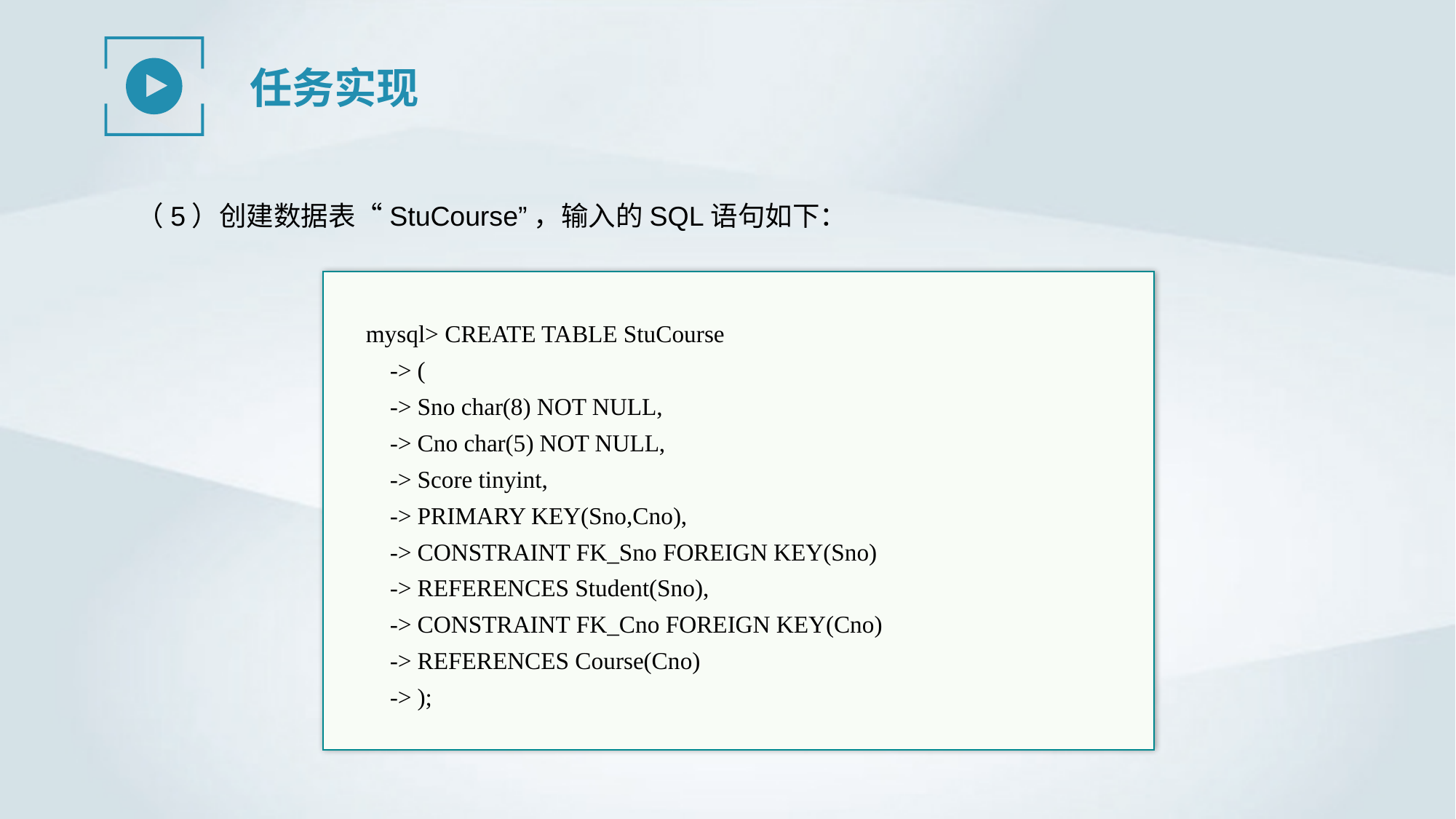

任务实现
（5）创建数据表“StuCourse”，输入的SQL语句如下：
mysql> CREATE TABLE StuCourse
    -> (
    -> Sno char(8) NOT NULL,
    -> Cno char(5) NOT NULL,
    -> Score tinyint,
    -> PRIMARY KEY(Sno,Cno),
    -> CONSTRAINT FK_Sno FOREIGN KEY(Sno)
    -> REFERENCES Student(Sno),
    -> CONSTRAINT FK_Cno FOREIGN KEY(Cno)
    -> REFERENCES Course(Cno)
    -> );